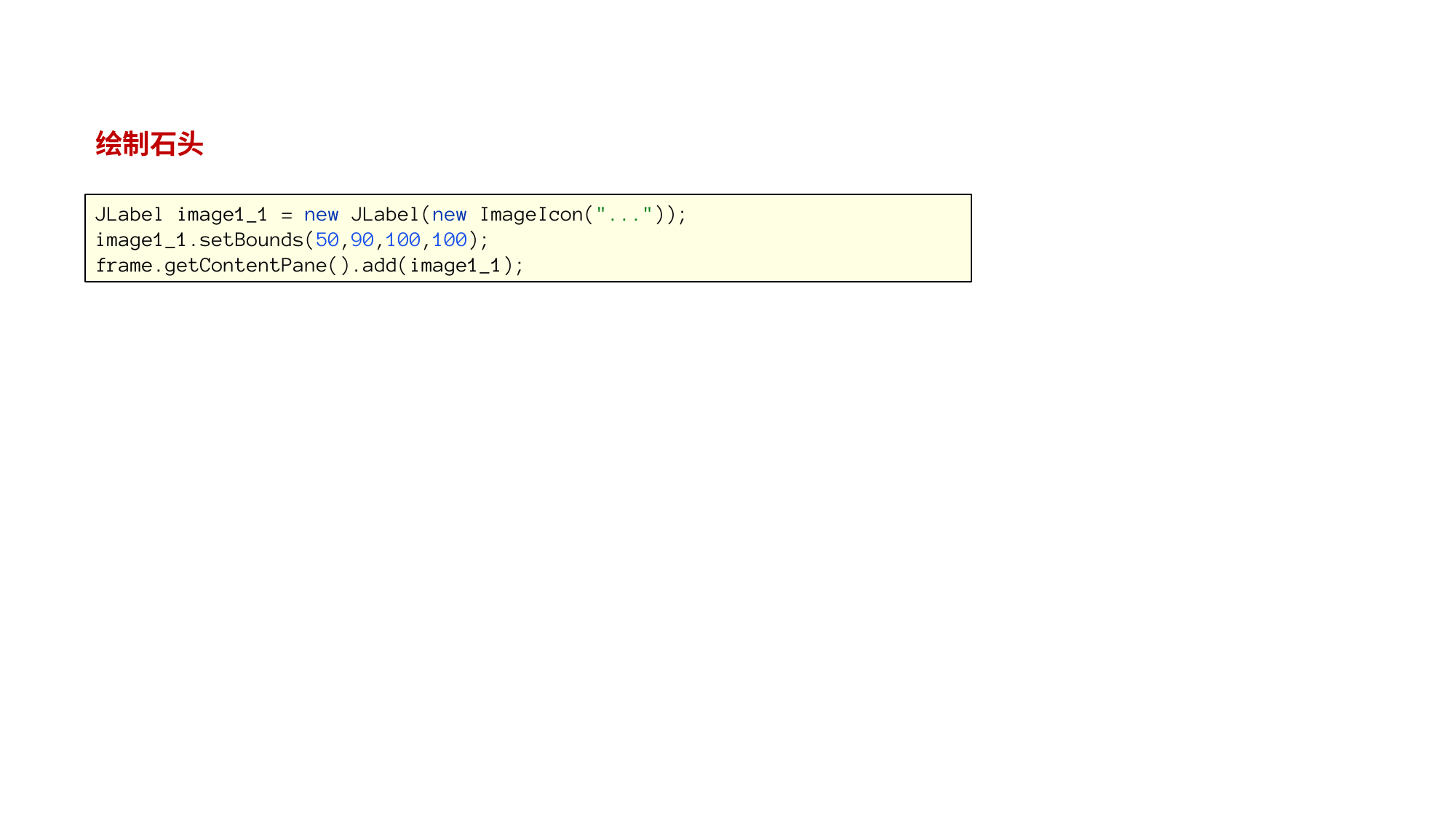

#
绘制石头
JLabel image1_1 = new JLabel(new ImageIcon("..."));
image1_1.setBounds(50,90,100,100);
frame.getContentPane().add(image1_1);